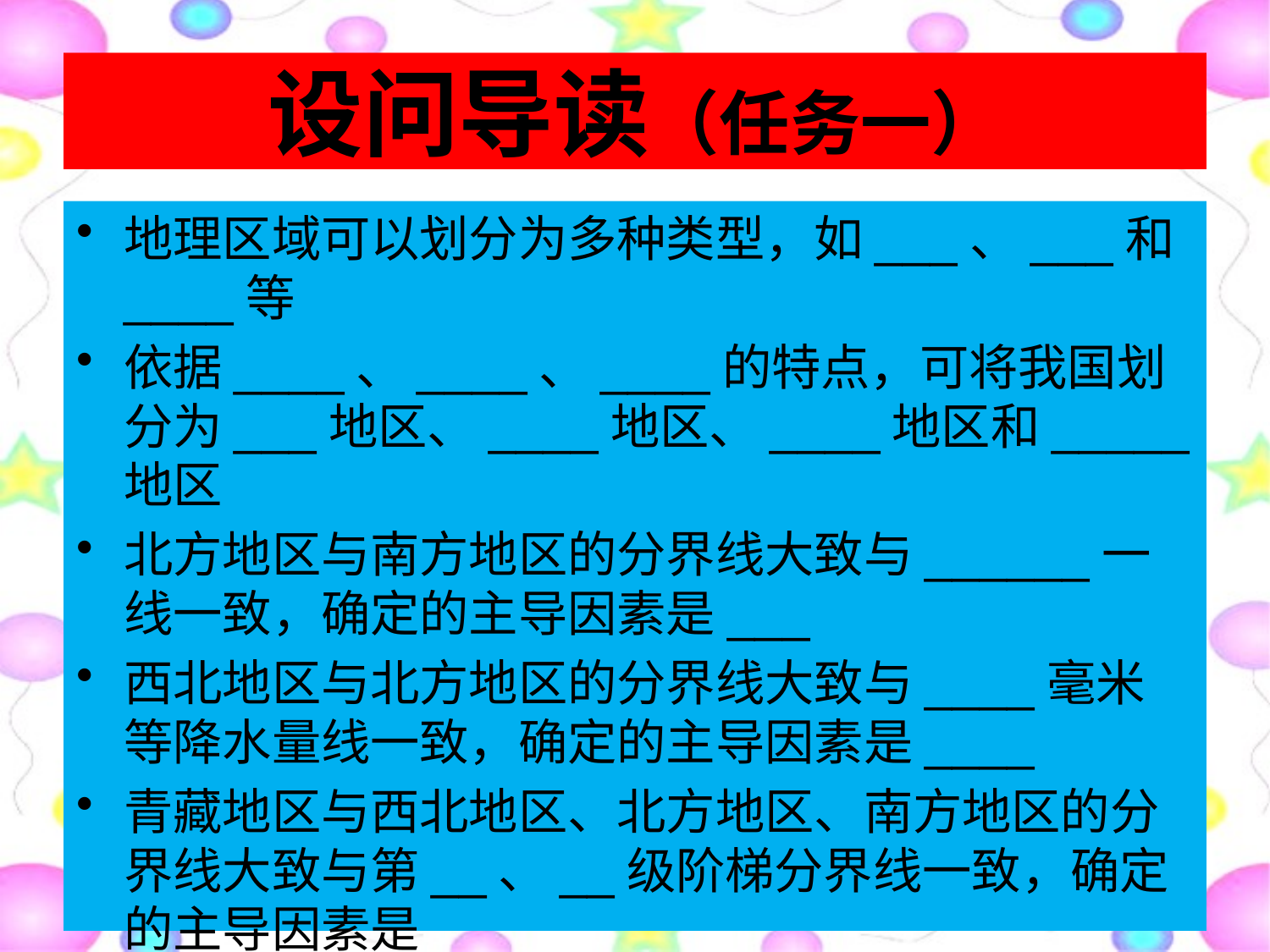

# 设问导读（任务一）
地理区域可以划分为多种类型，如___、___和____等
依据____、____、____的特点，可将我国划分为___地区、____地区、____地区和_____地区
北方地区与南方地区的分界线大致与______一线一致，确定的主导因素是___
西北地区与北方地区的分界线大致与____毫米等降水量线一致，确定的主导因素是____
青藏地区与西北地区、北方地区、南方地区的分界线大致与第__、__级阶梯分界线一致，确定的主导因素是____